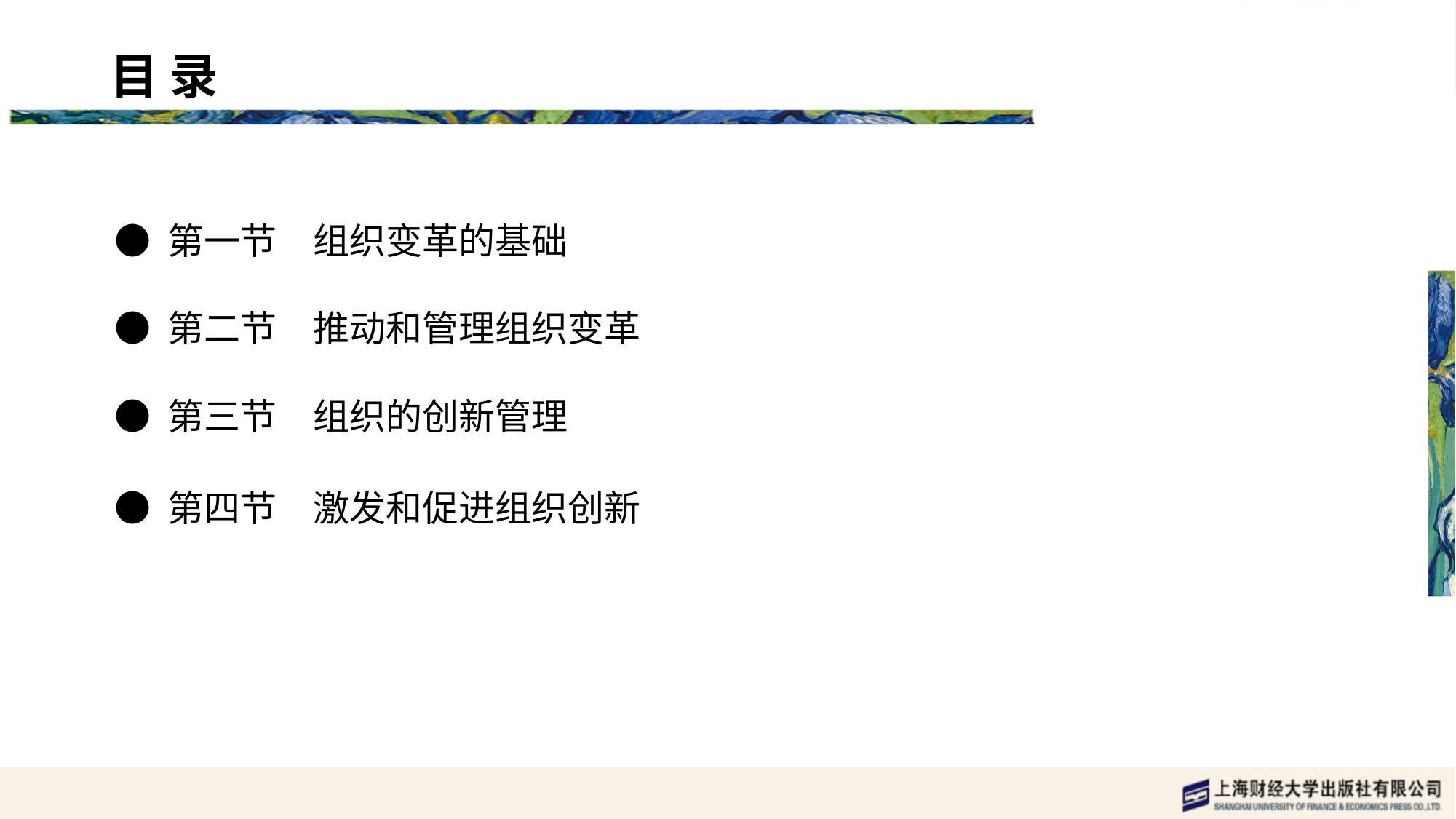

目 录  content
● 第一节　组织变革的基础
● 第二节　推动和管理组织变革
● 第三节　组织的创新管理
● 第四节　激发和促进组织创新